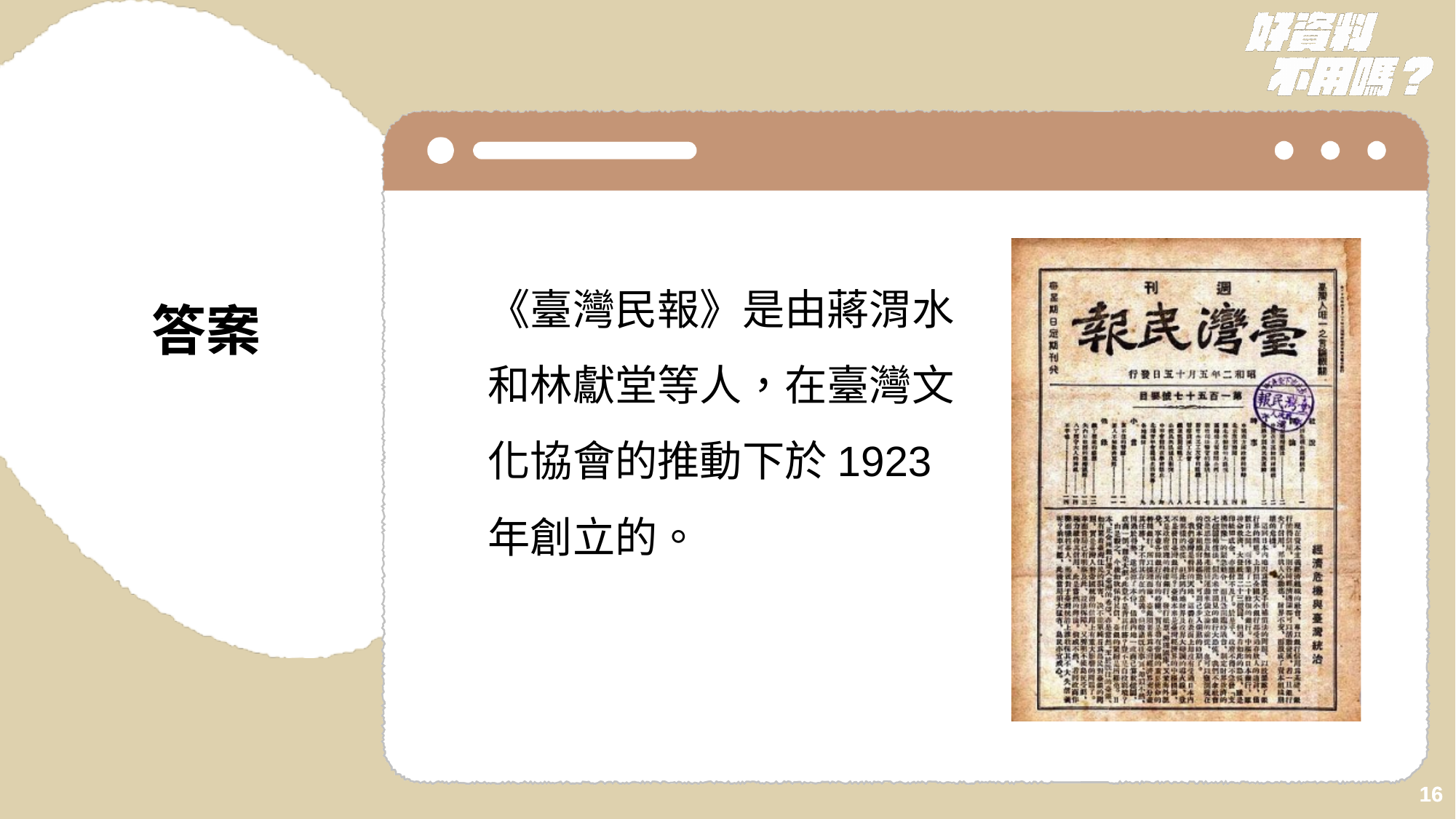

《臺灣民報》是由蔣渭水和林獻堂等人，在臺灣文化協會的推動下於1923年創立的。
答案